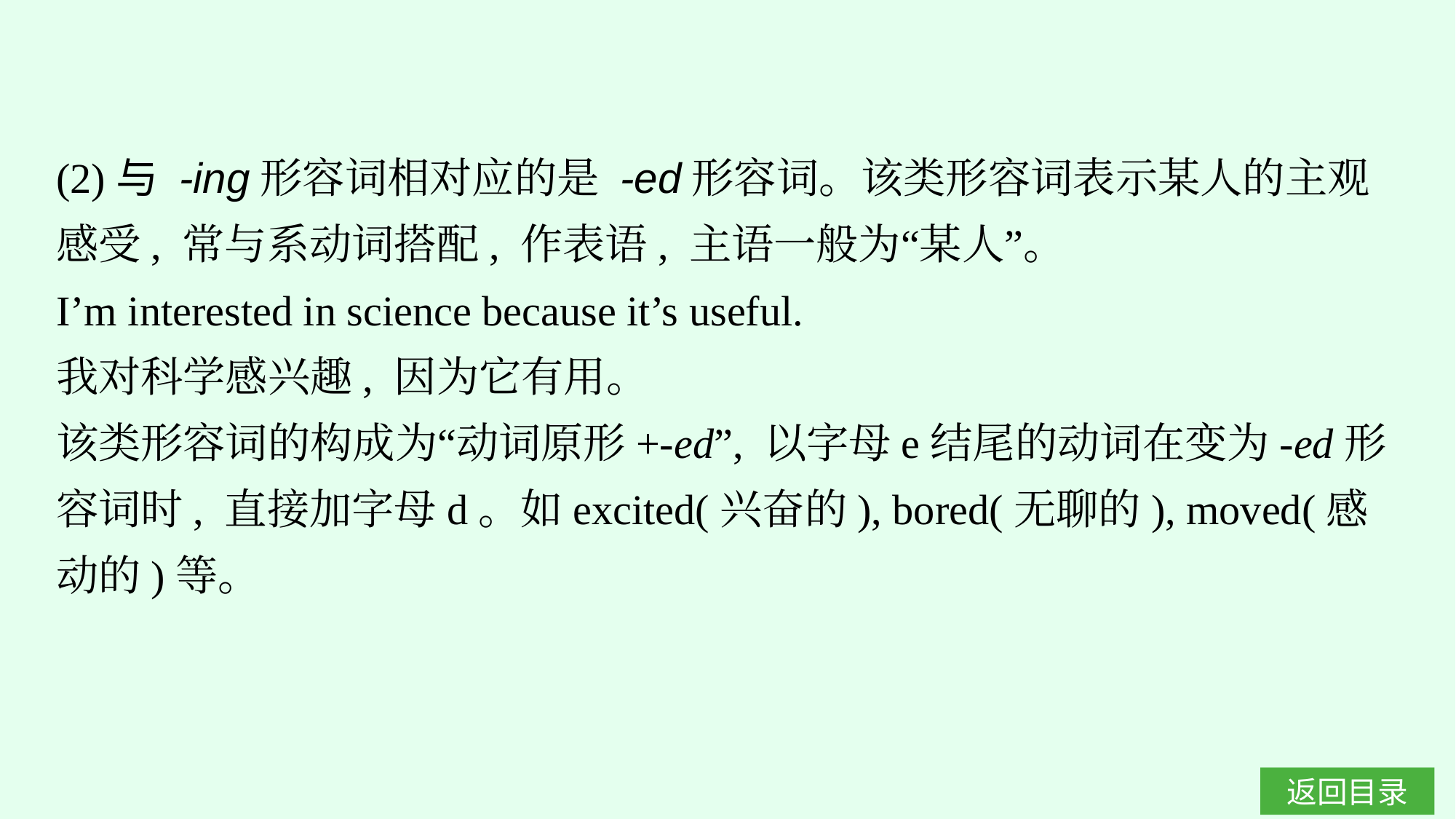

(2)与 -ing形容词相对应的是 -ed形容词。该类形容词表示某人的主观感受, 常与系动词搭配, 作表语, 主语一般为“某人”。
I’m interested in science because it’s useful.
我对科学感兴趣, 因为它有用。
该类形容词的构成为“动词原形+-ed”, 以字母e结尾的动词在变为-ed形容词时, 直接加字母d。如excited(兴奋的), bored(无聊的), moved(感动的)等。